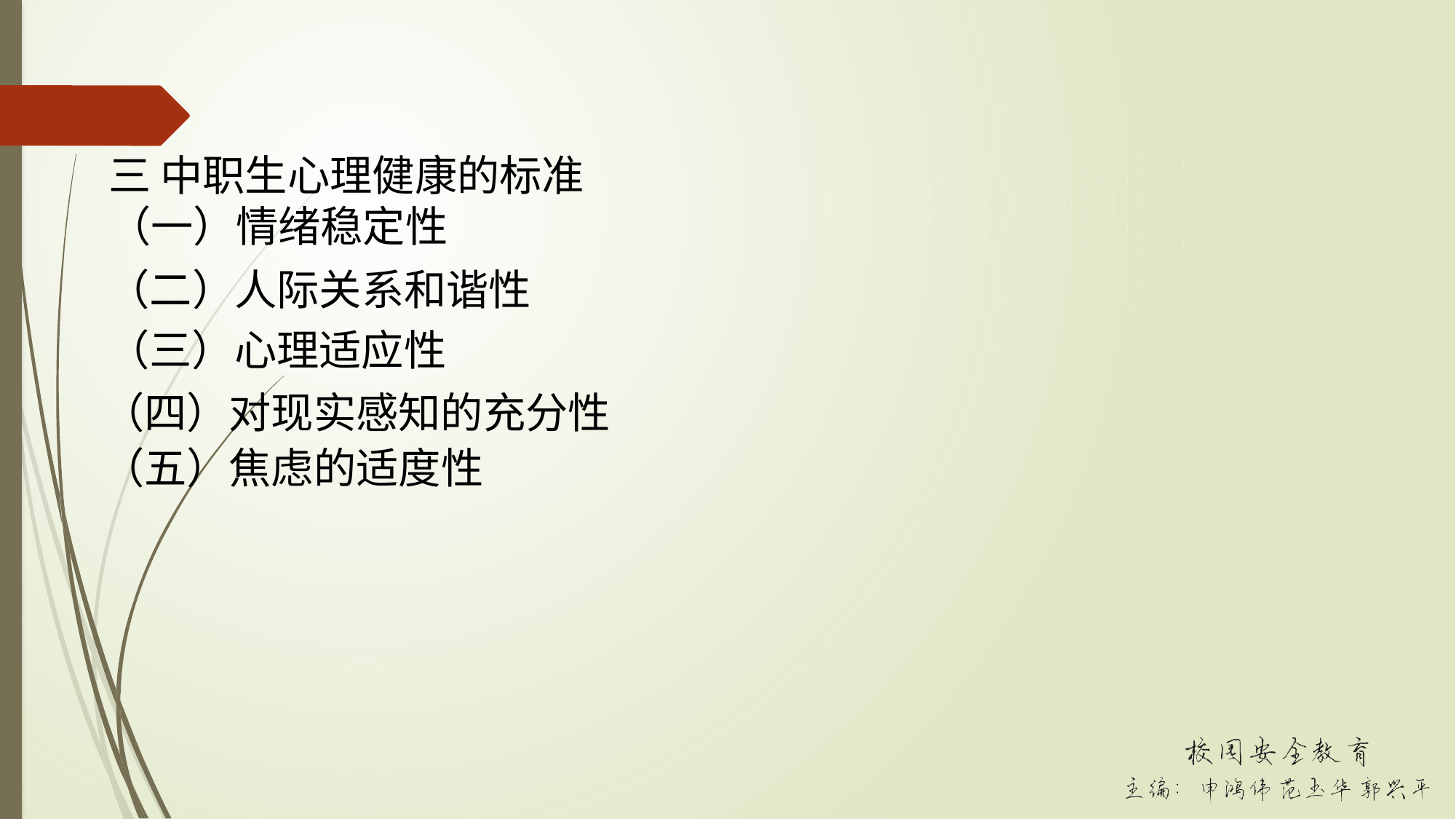

三 中职生心理健康的标准
（一）情绪稳定性
（二）人际关系和谐性
（三）心理适应性
（四）对现实感知的充分性
（五）焦虑的适度性